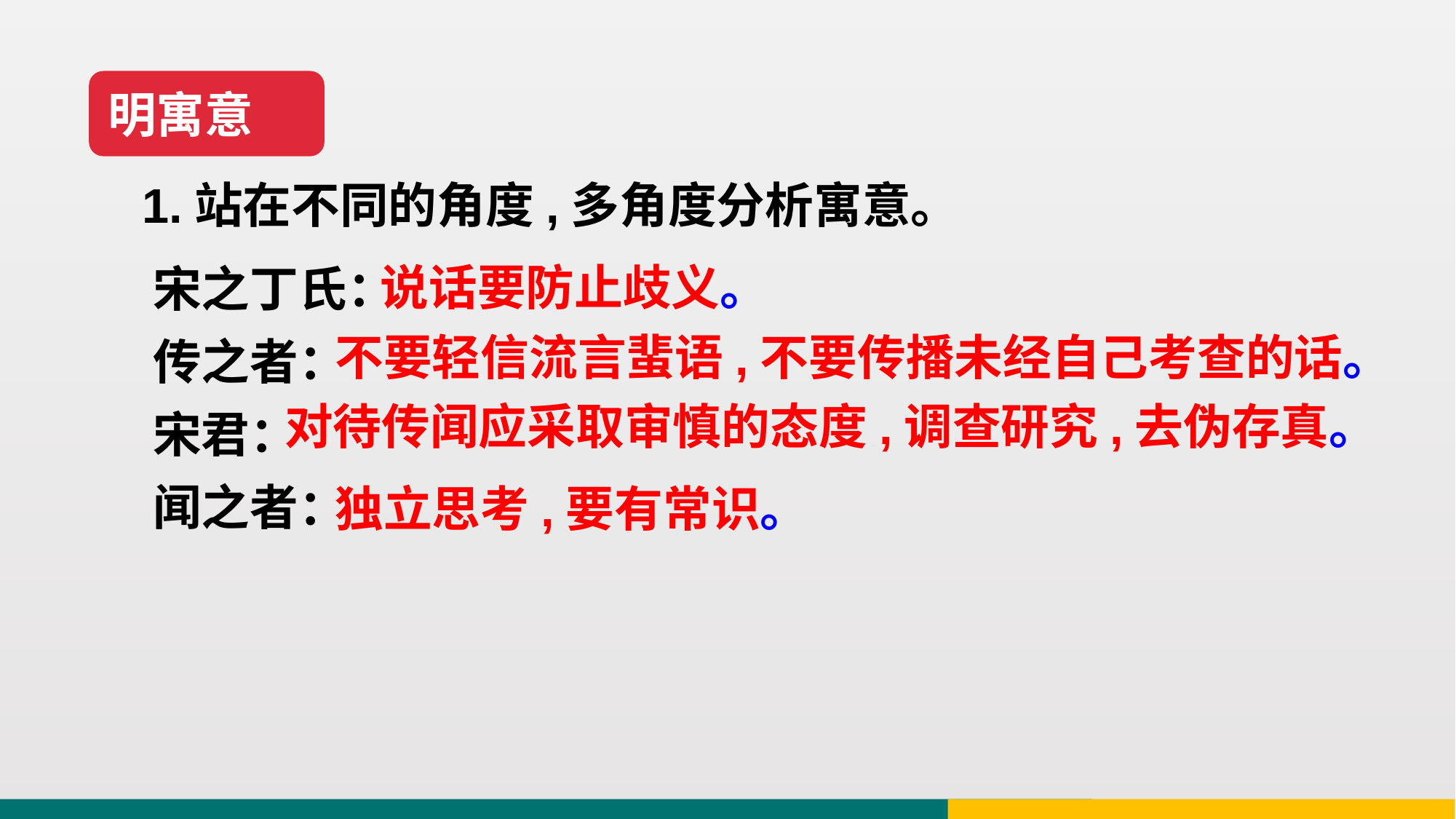

明寓意
1.站在不同的角度,多角度分析寓意。
宋之丁氏：
传之者：
宋君：
闻之者：
说话要防止歧义。
不要轻信流言蜚语,不要传播未经自己考查的话。
对待传闻应采取审慎的态度,调查研究,去伪存真。
独立思考,要有常识。